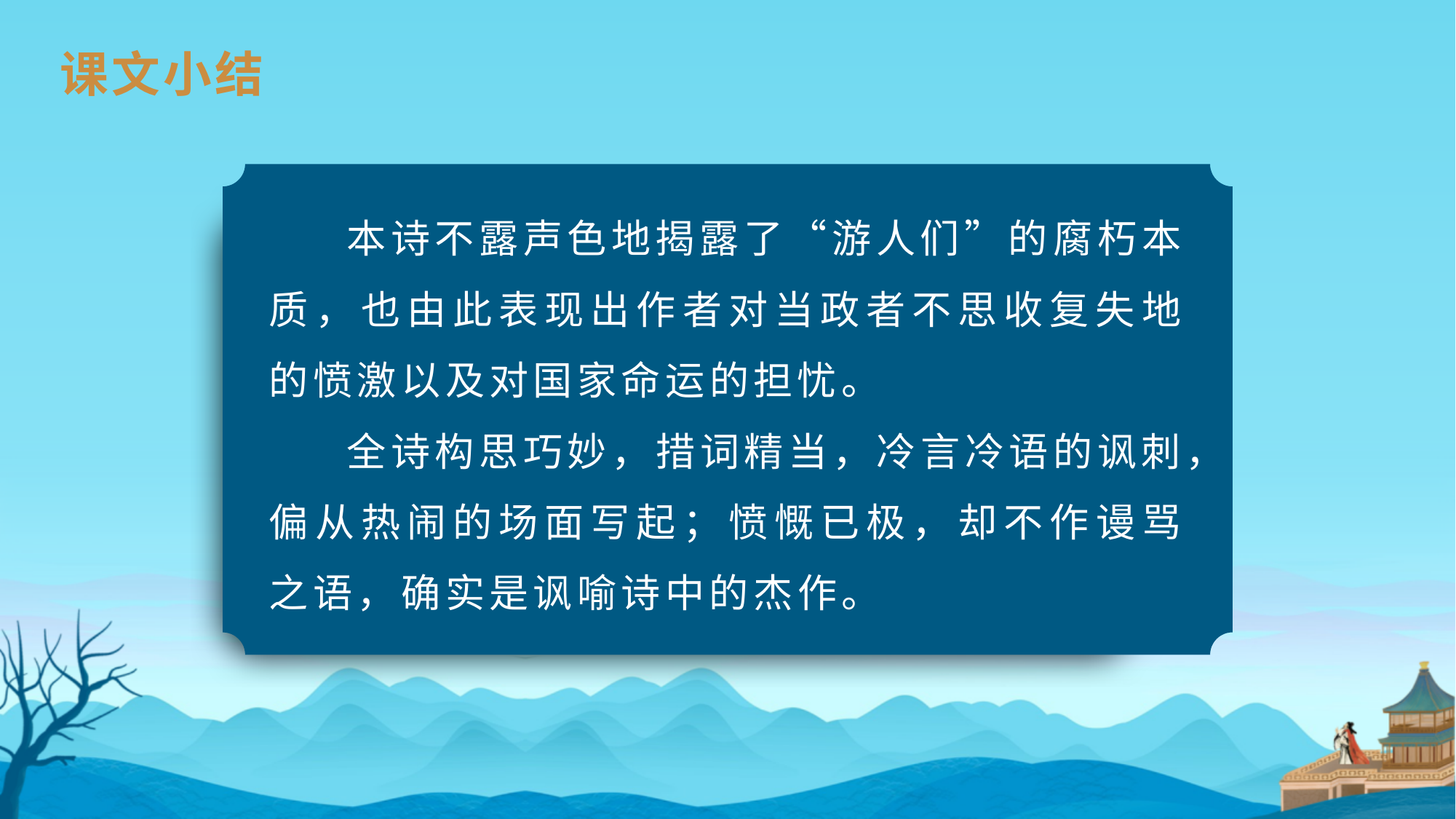

课文小结

     本诗不露声色地揭露了“游人们”的腐朽本质，也由此表现出作者对当政者不思收复失地的愤激以及对国家命运的担忧。
     全诗构思巧妙，措词精当，冷言冷语的讽刺，偏从热闹的场面写起；愤慨已极，却不作谩骂之语，确实是讽喻诗中的杰作。